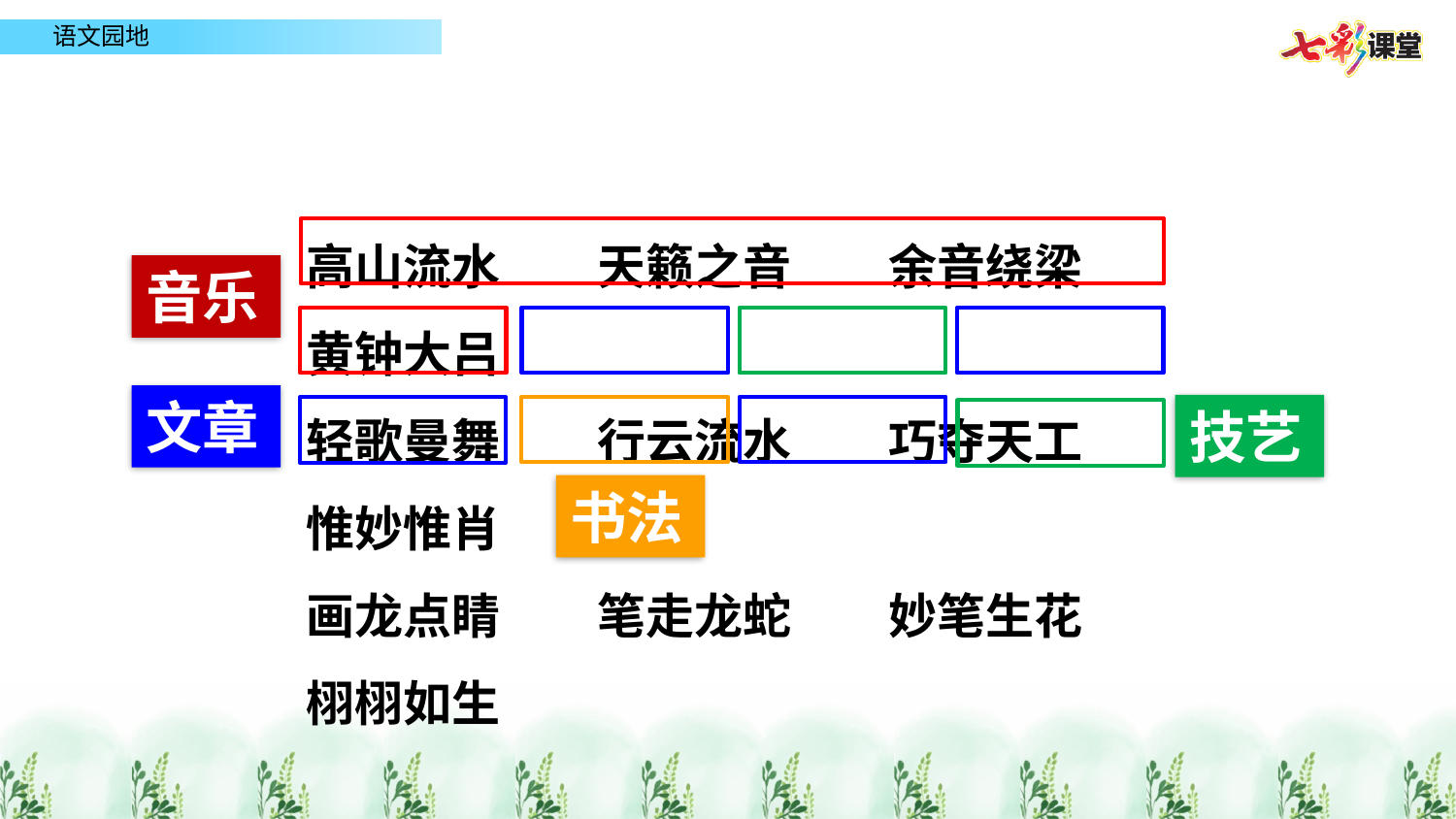

高山流水	天籁之音	余音绕梁	黄钟大吕
轻歌曼舞	行云流水	巧夺天工	惟妙惟肖
画龙点睛	笔走龙蛇	妙笔生花	栩栩如生

音乐

文章
技艺

书法